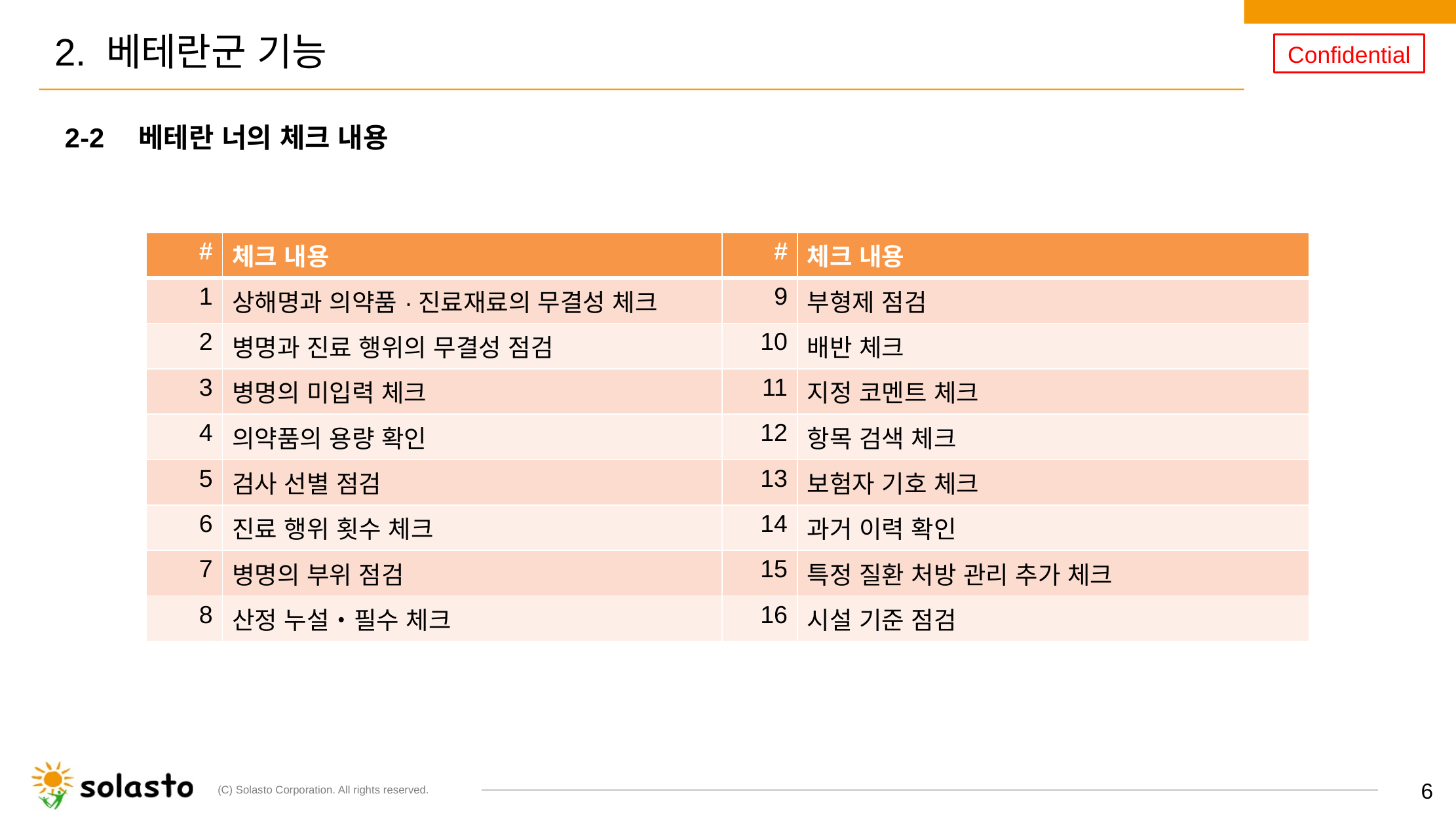

# 2. 베테란군 기능
2-2　베테란 너의 체크 내용

　　　　　　　　　　　　　　　　　　　　　　　　　　　　　　　　　　　　　　　　　　　　　　　　　　　　　　　　　　　　　　　　　　등

| # | 체크 내용 | # | 체크 내용 |
| --- | --- | --- | --- |
| 1 | 상해명과 의약품·진료재료의 무결성 체크 | 9 | 부형제 점검 |
| 2 | 병명과 진료 행위의 무결성 점검 | 10 | 배반 체크 |
| 3 | 병명의 미입력 체크 | 11 | 지정 코멘트 체크 |
| 4 | 의약품의 용량 확인 | 12 | 항목 검색 체크 |
| 5 | 검사 선별 점검 | 13 | 보험자 기호 체크 |
| 6 | 진료 행위 횟수 체크 | 14 | 과거 이력 확인 |
| 7 | 병명의 부위 점검 | 15 | 특정 질환 처방 관리 추가 체크 |
| 8 | 산정 누설・필수 체크 | 16 | 시설 기준 점검 |